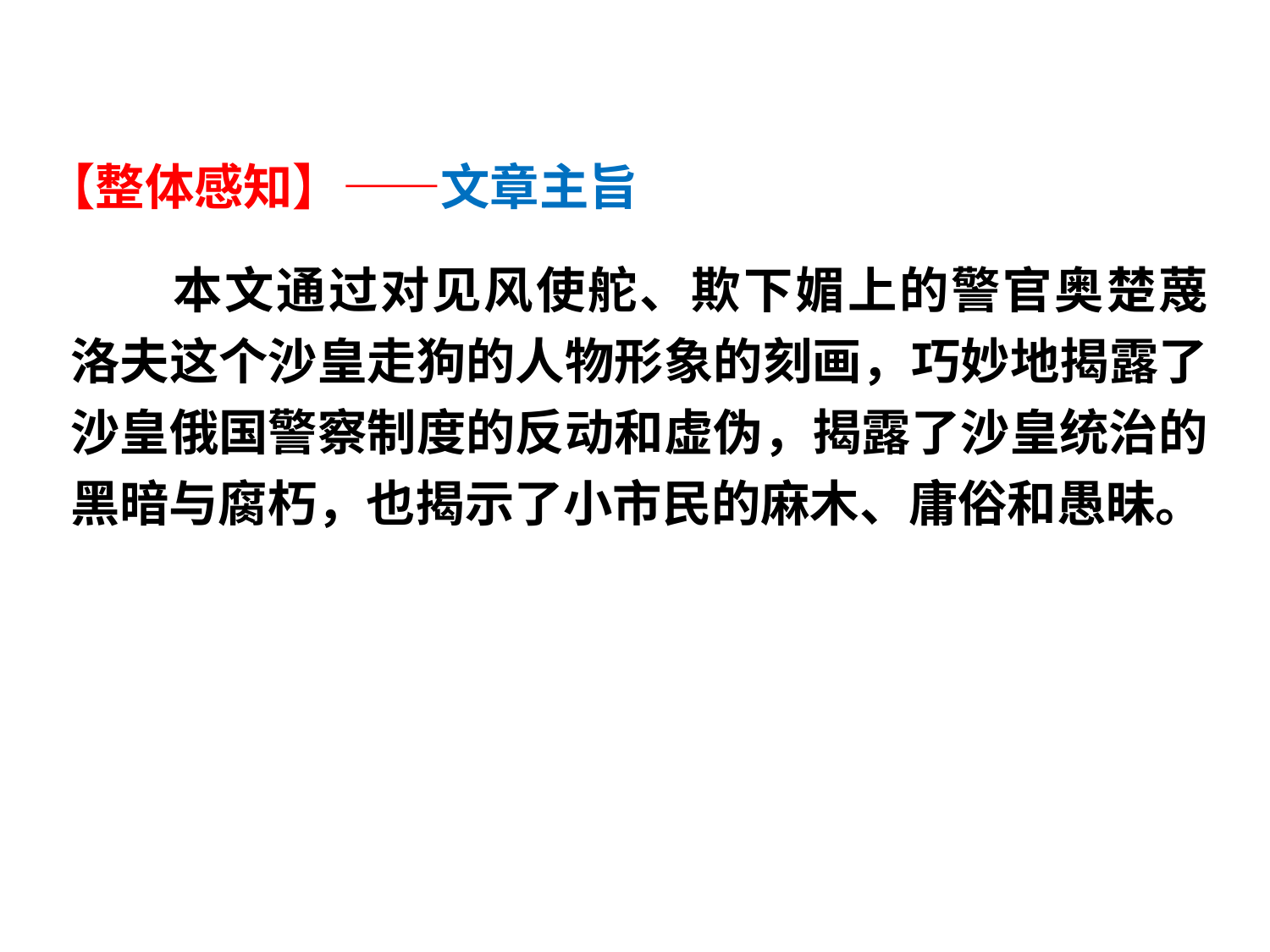

【整体感知】——文章主旨
本文通过对见风使舵、欺下媚上的警官奥楚蔑洛夫这个沙皇走狗的人物形象的刻画，巧妙地揭露了沙皇俄国警察制度的反动和虚伪，揭露了沙皇统治的黑暗与腐朽，也揭示了小市民的麻木、庸俗和愚昧。